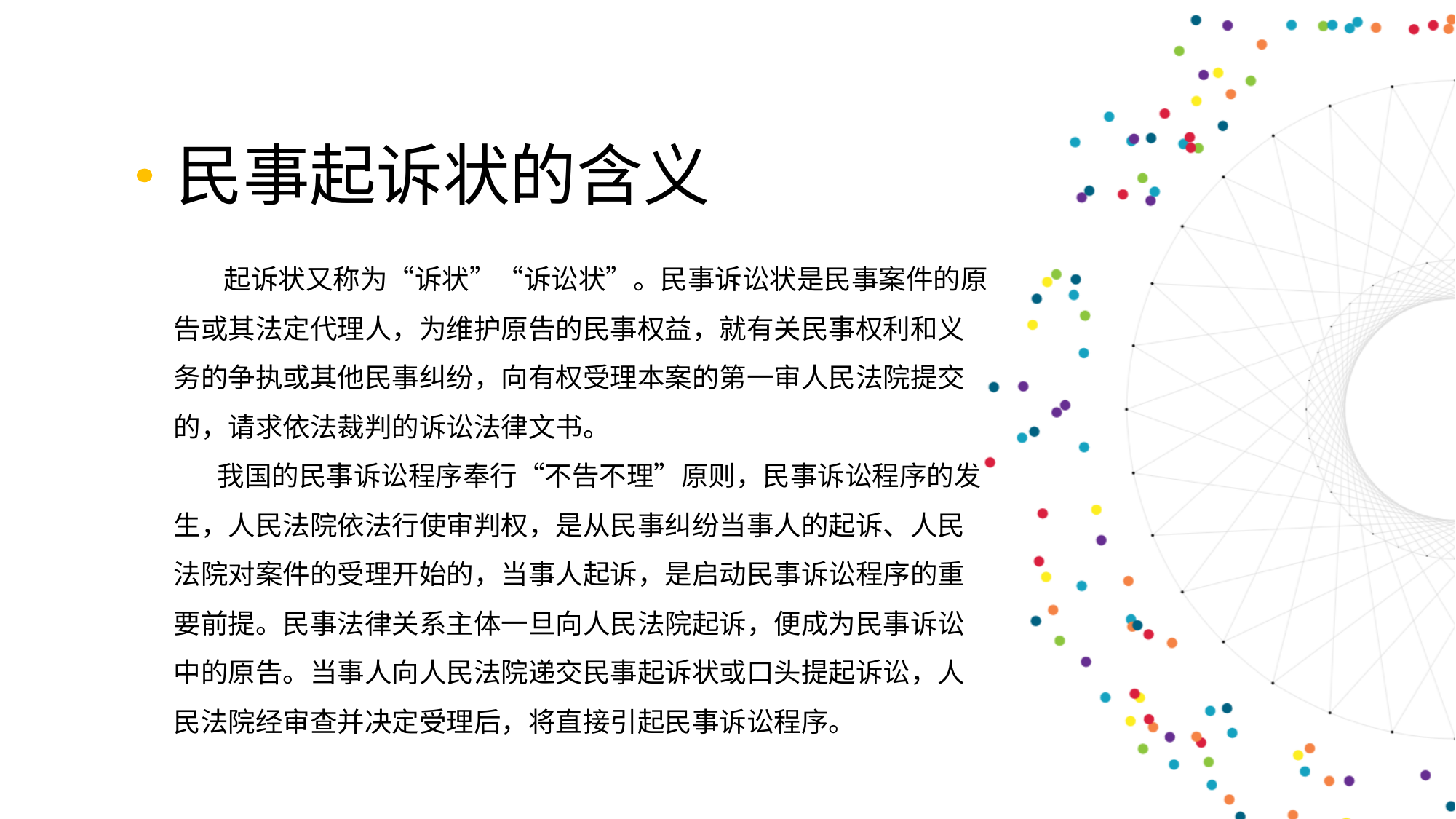

民事起诉状的含义

       起诉状又称为“诉状”“诉讼状”。民事诉讼状是民事案件的原告或其法定代理人，为维护原告的民事权益，就有关民事权利和义务的争执或其他民事纠纷，向有权受理本案的第一审人民法院提交的，请求依法裁判的诉讼法律文书。
      我国的民事诉讼程序奉行“不告不理”原则，民事诉讼程序的发生，人民法院依法行使审判权，是从民事纠纷当事人的起诉、人民法院对案件的受理开始的，当事人起诉，是启动民事诉讼程序的重要前提。民事法律关系主体一旦向人民法院起诉，便成为民事诉讼中的原告。当事人向人民法院递交民事起诉状或口头提起诉讼，人民法院经审查并决定受理后，将直接引起民事诉讼程序。